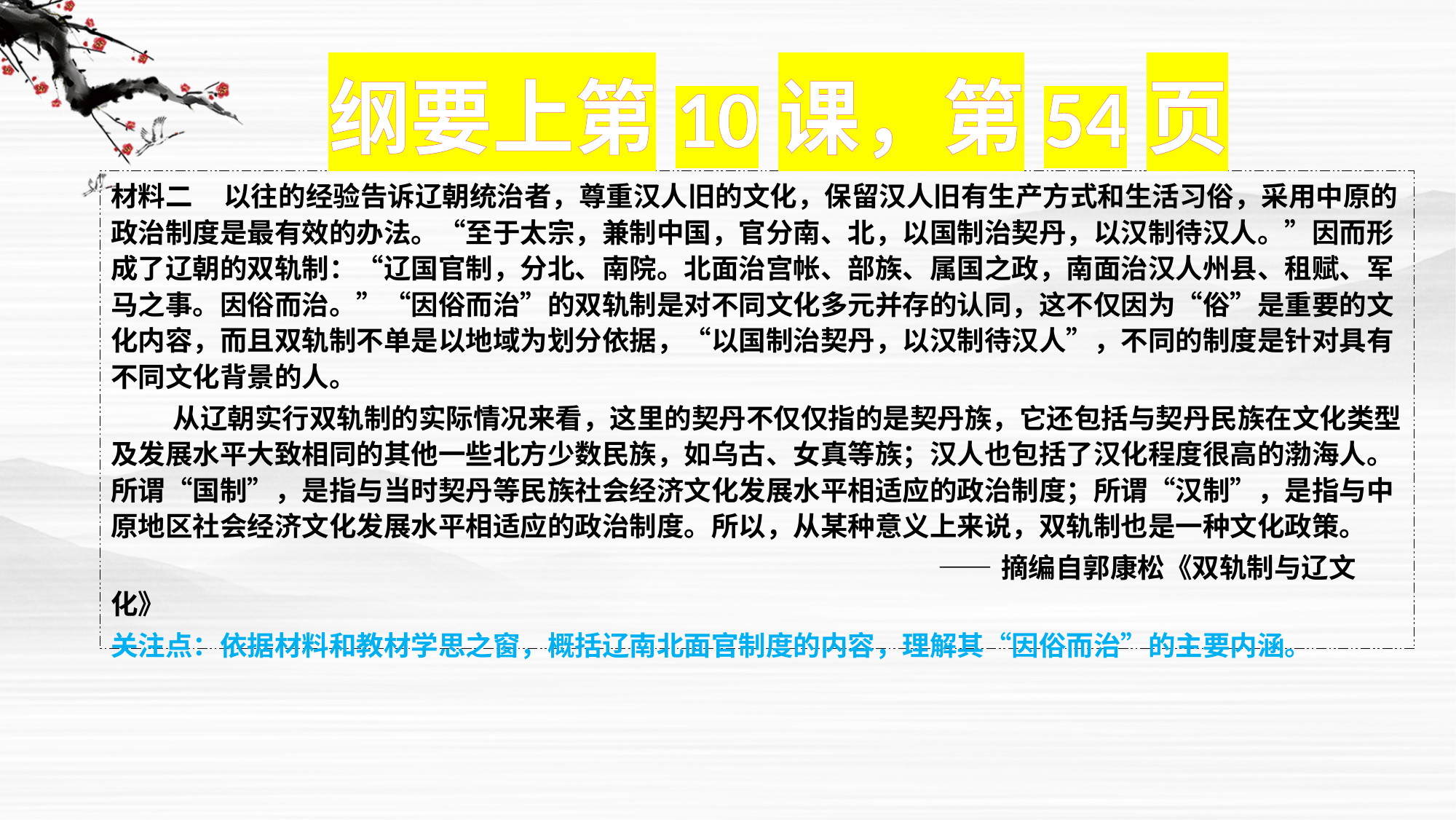

纲要上第10课，第54页
材料二     以往的经验告诉辽朝统治者，尊重汉人旧的文化，保留汉人旧有生产方式和生活习俗，采用中原的政治制度是最有效的办法。“至于太宗，兼制中国，官分南、北，以国制治契丹，以汉制待汉人。”因而形成了辽朝的双轨制：“辽国官制，分北、南院。北面治宫帐、部族、属国之政，南面治汉人州县、租赋、军马之事。因俗而治。”“因俗而治”的双轨制是对不同文化多元并存的认同，这不仅因为“俗”是重要的文化内容，而且双轨制不单是以地域为划分依据，“以国制治契丹，以汉制待汉人”，不同的制度是针对具有不同文化背景的人。
         从辽朝实行双轨制的实际情况来看，这里的契丹不仅仅指的是契丹族，它还包括与契丹民族在文化类型及发展水平大致相同的其他一些北方少数民族，如乌古、女真等族；汉人也包括了汉化程度很高的渤海人。所谓“国制”，是指与当时契丹等民族社会经济文化发展水平相适应的政治制度；所谓“汉制”，是指与中原地区社会经济文化发展水平相适应的政治制度。所以，从某种意义上来说，双轨制也是一种文化政策。
                                                                                                                                      ——摘编自郭康松《双轨制与辽文化》
关注点：依据材料和教材学思之窗，概括辽南北面官制度的内容，理解其“因俗而治”的主要内涵。